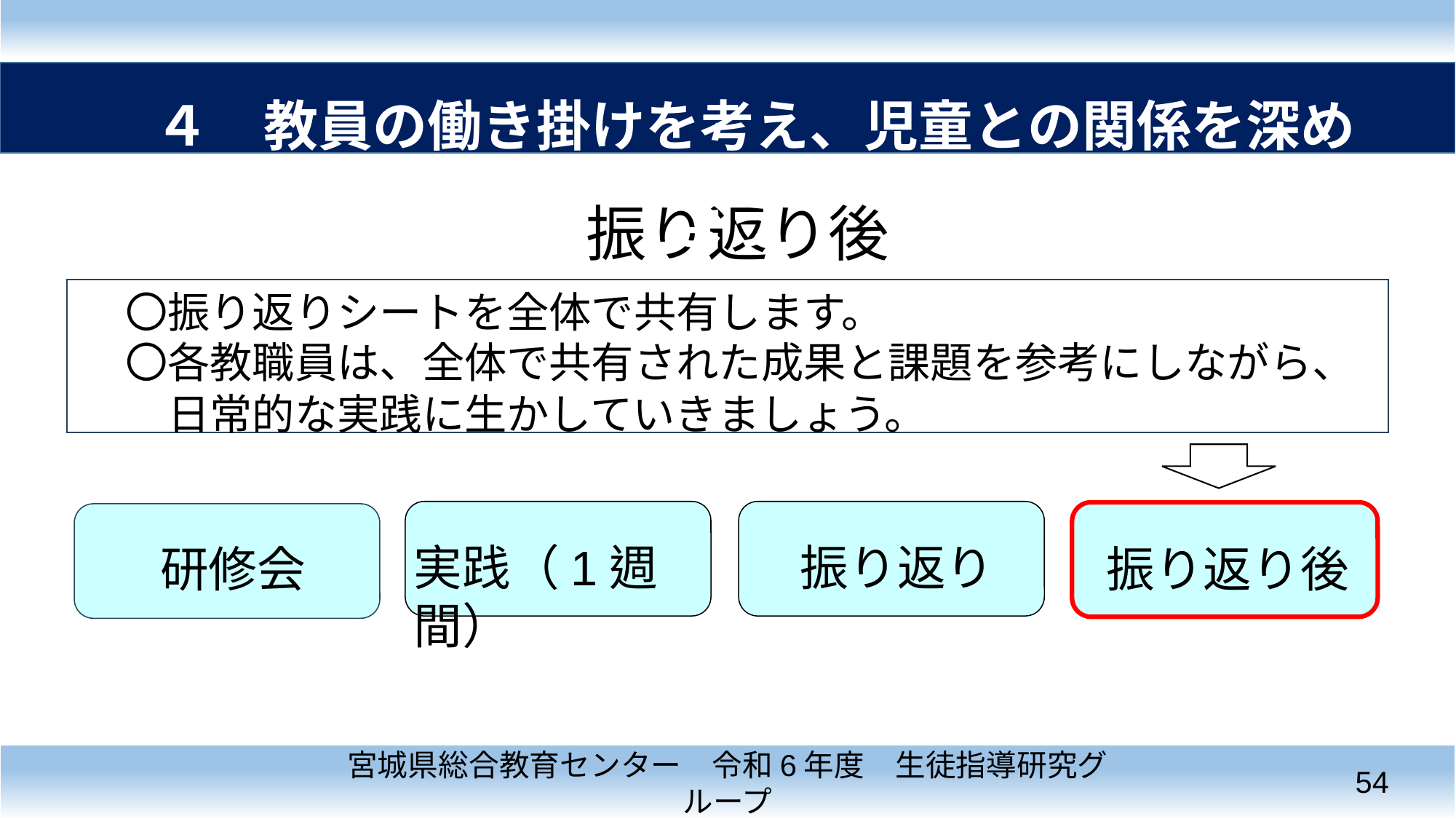

４　教員の働き掛けを考え、児童との関係を深めよう

振り返り後

〇振り返りシートを全体で共有します。
〇各教職員は、全体で共有された成果と課題を参考にしながら、
　日常的な実践に生かしていきましょう。

実践（1週間）
振り返り
振り返り後
研修会
54
宮城県総合教育センター　令和6年度　生徒指導研究グループ